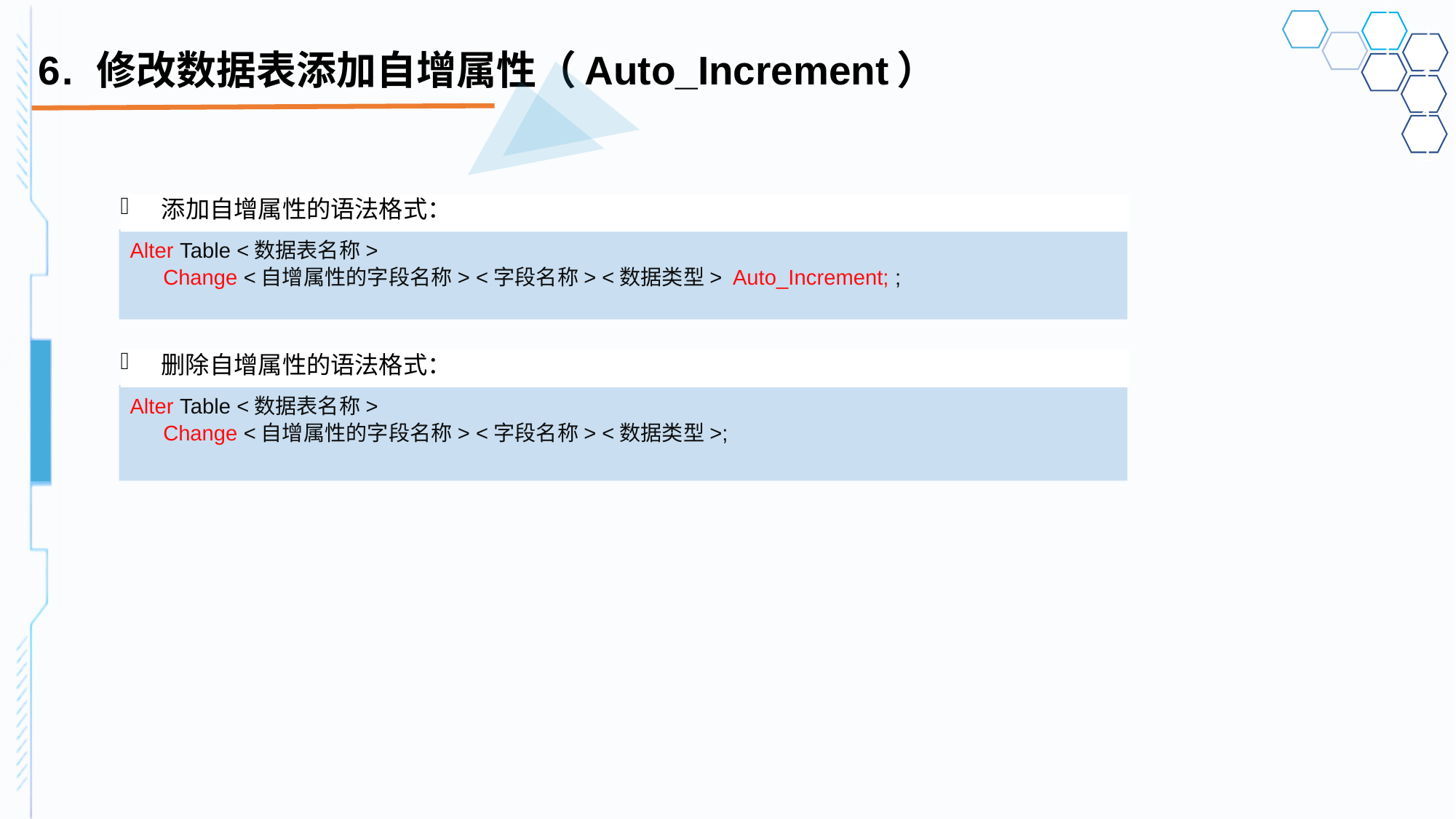

# 修改数据表添加自增属性（Auto_Increment）

添加自增属性的语法格式：
Alter Table <数据表名称>
Change <自增属性的字段名称> <字段名称> <数据类型>  Auto_Increment; ;
删除自增属性的语法格式：
Alter Table <数据表名称>
Change <自增属性的字段名称> <字段名称> <数据类型>;